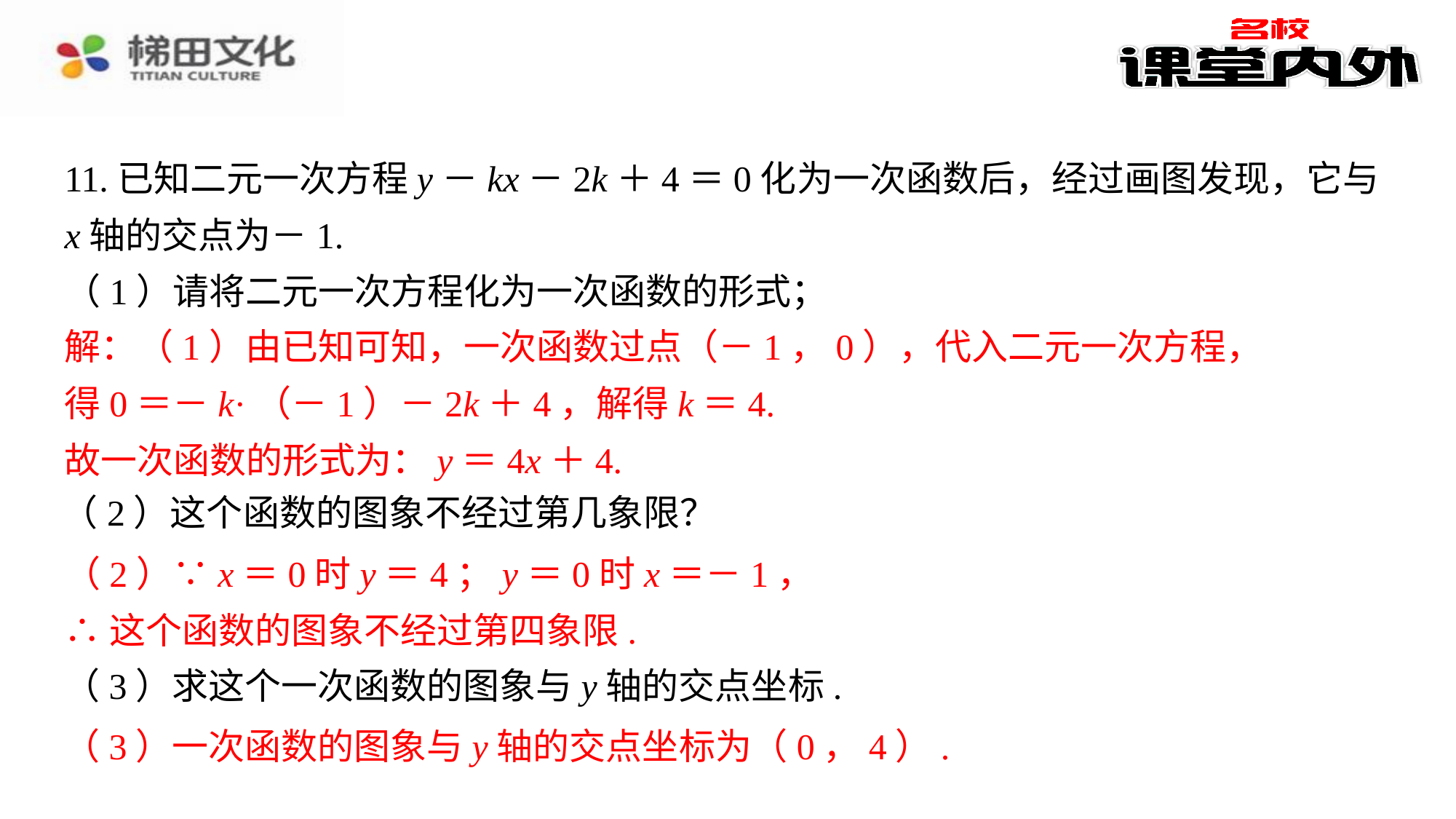

11.已知二元一次方程y－kx－2k＋4＝0化为一次函数后，经过画图发现，它与x轴的交点为－1.
（1）请将二元一次方程化为一次函数的形式；
解：（1）由已知可知，一次函数过点（－1，0），代入二元一次方程，
得0＝－k·（－1）－2k＋4，解得k＝4.
故一次函数的形式为：y＝4x＋4.
（2）这个函数的图象不经过第几象限？
（2）∵x＝0时y＝4；y＝0时x＝－1，
∴这个函数的图象不经过第四象限.
（3）求这个一次函数的图象与y轴的交点坐标.
（3）一次函数的图象与y轴的交点坐标为（0，4）.